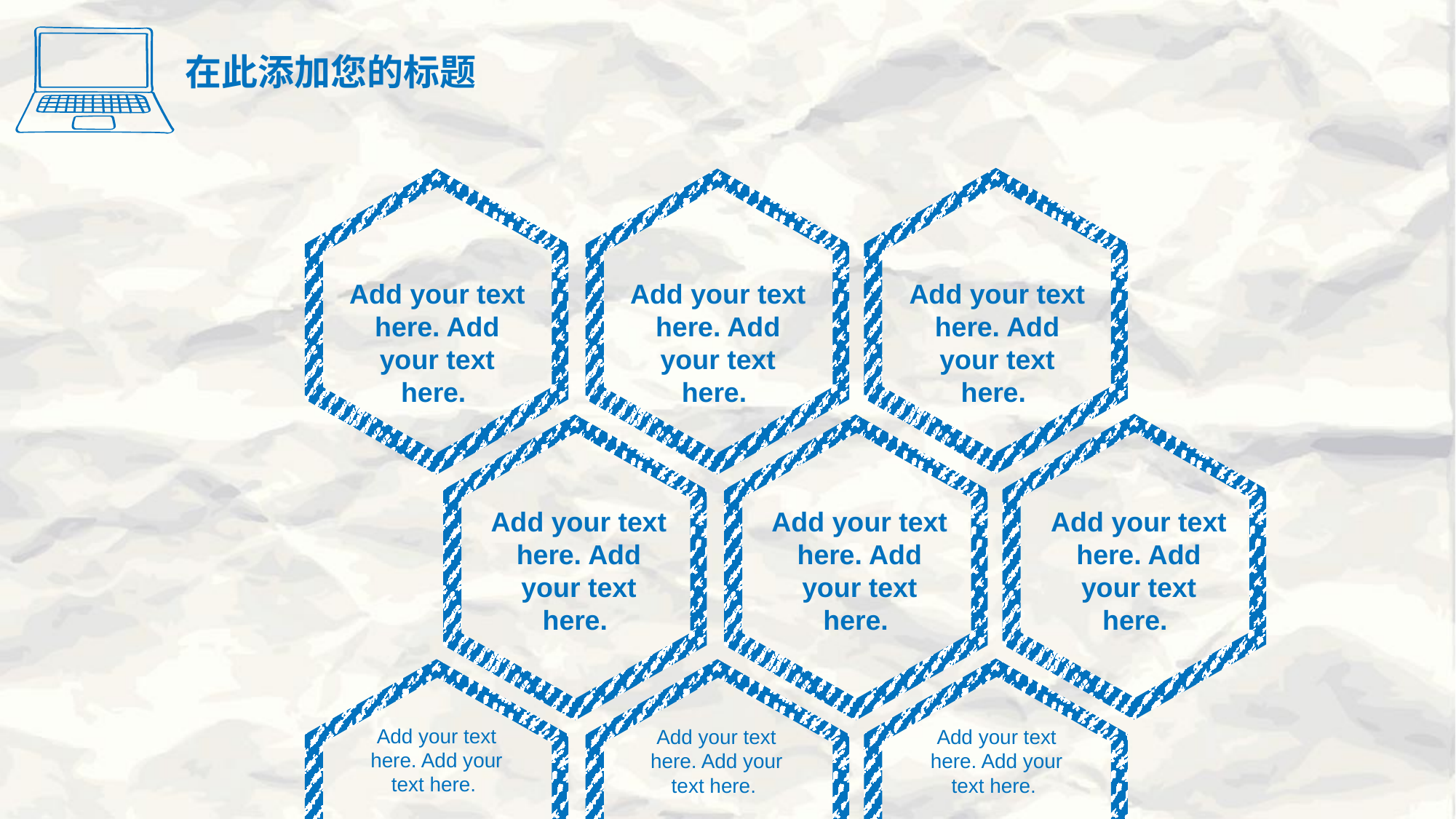

在此添加您的标题

Add your text here. Add your text here.
Add your text here. Add your text here.
Add your text here. Add your text here.

Add your text here. Add your text here.
Add your text here. Add your text here.
Add your text here. Add your text here.

Add your text here. Add your text here.
Add your text here. Add your text here.
Add your text here. Add your text here.